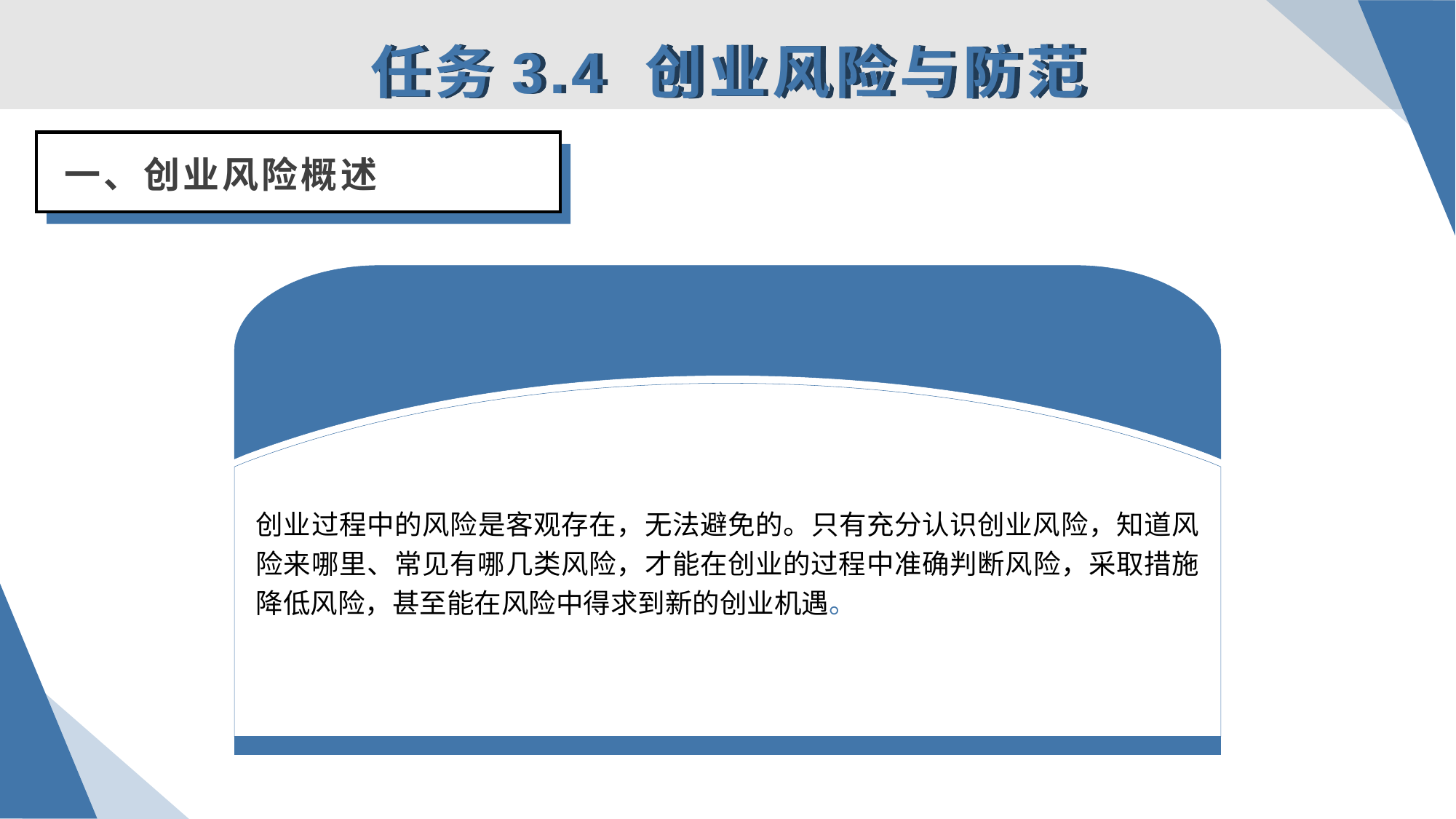

任务3.4 创业风险与防范

一、创业风险概述

创业过程中的风险是客观存在，无法避免的。只有充分认识创业风险，知道风险来哪里、常见有哪几类风险，才能在创业的过程中准确判断风险，采取措施降低风险，甚至能在风险中得求到新的创业机遇。